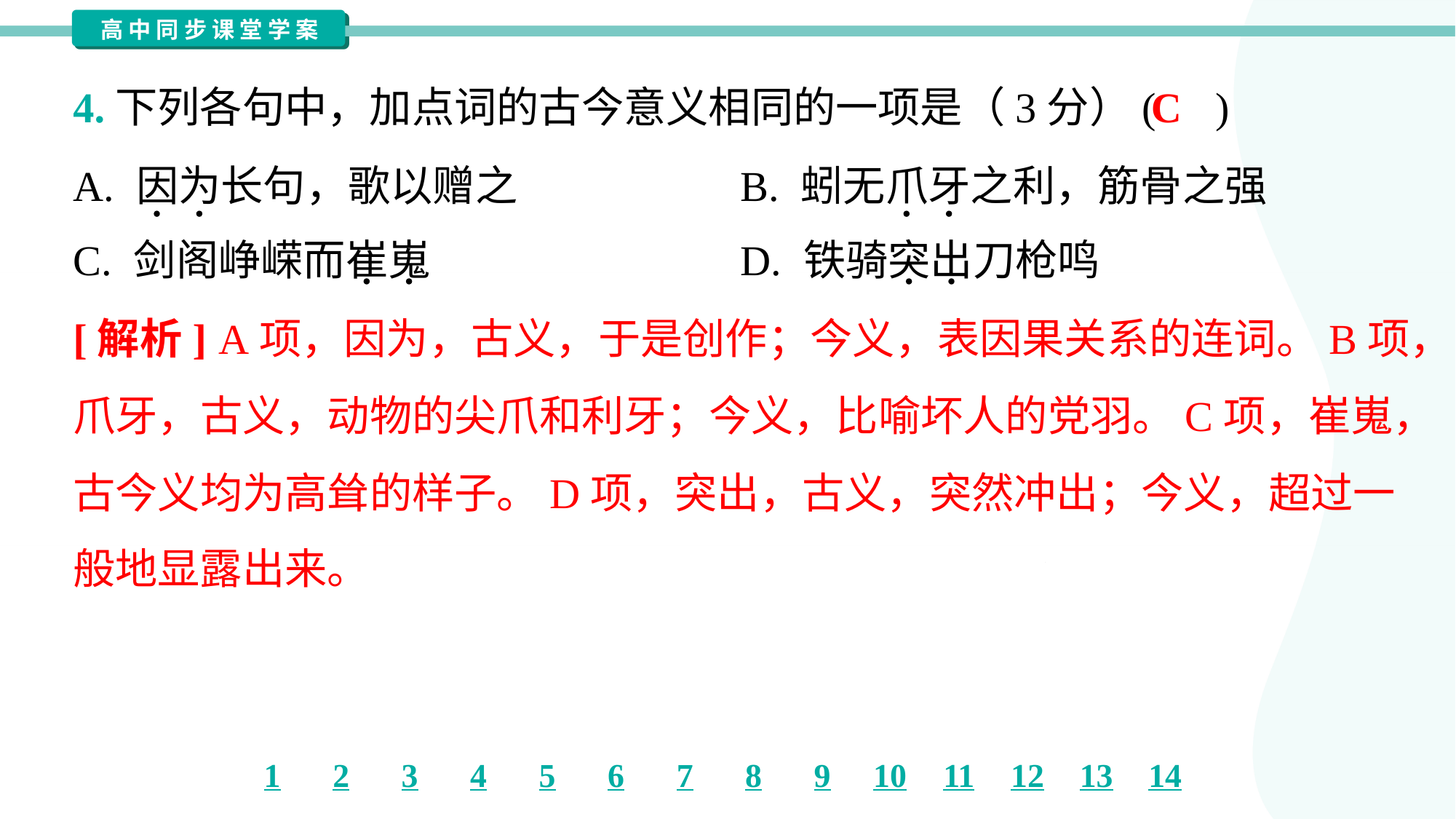

C
4.下列各句中，加点词的古今意义相同的一项是（3分）(     )
A. 因为长句，歌以赠之	B. 蚓无爪牙之利，筋骨之强
C. 剑阁峥嵘而崔嵬	D. 铁骑突出刀枪鸣

[解析] A项，因为，古义，于是创作；今义，表因果关系的连词。B项，
爪牙，古义，动物的尖爪和利牙；今义，比喻坏人的党羽。C项，崔嵬，
古今义均为高耸的样子。D项，突出，古义，突然冲出；今义，超过一
般地显露出来。